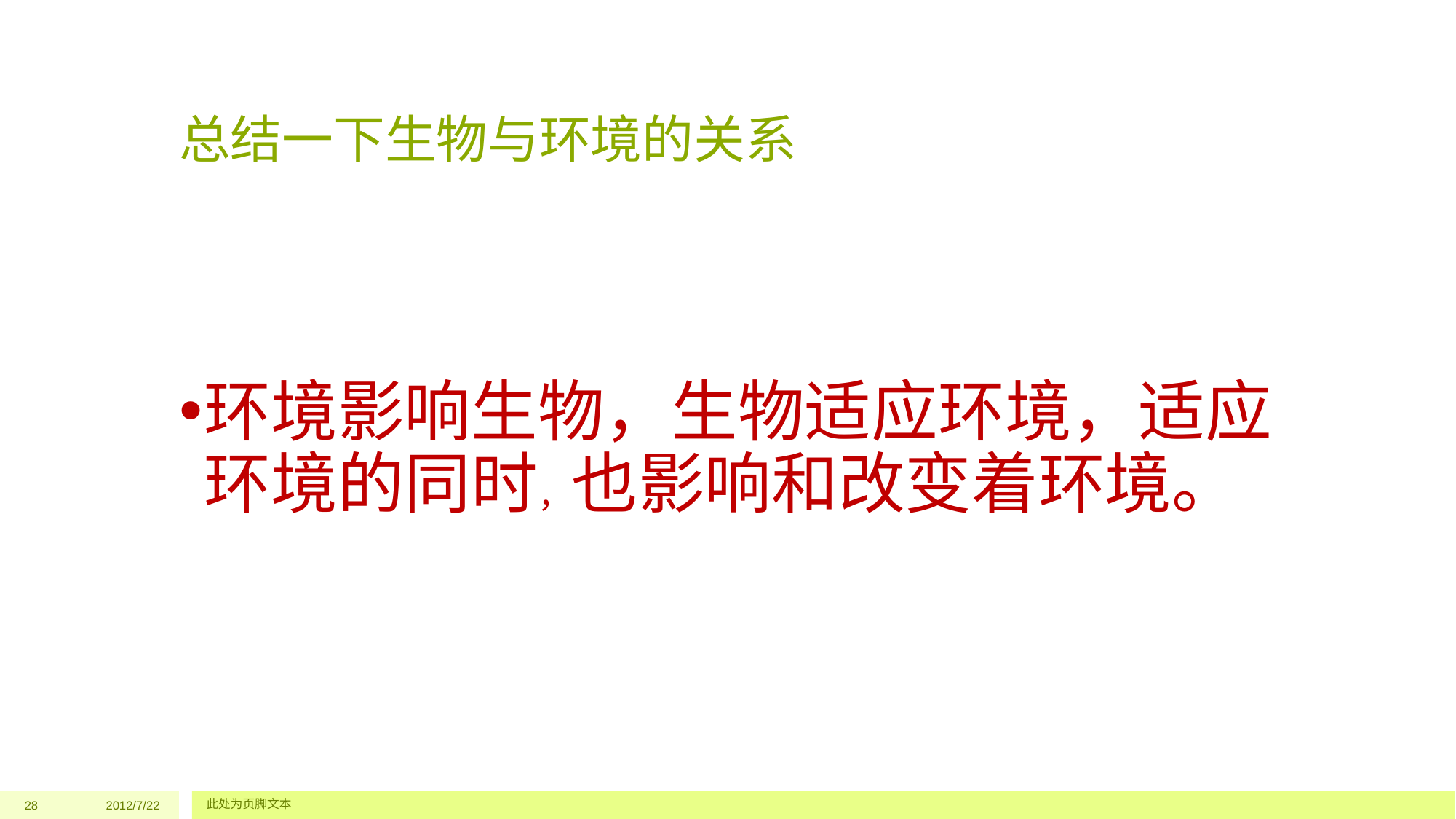

# 总结一下生物与环境的关系

环境影响生物，生物适应环境，适应环境的同时，也影响和改变着环境。
28
2012/7/22
此处为页脚文本